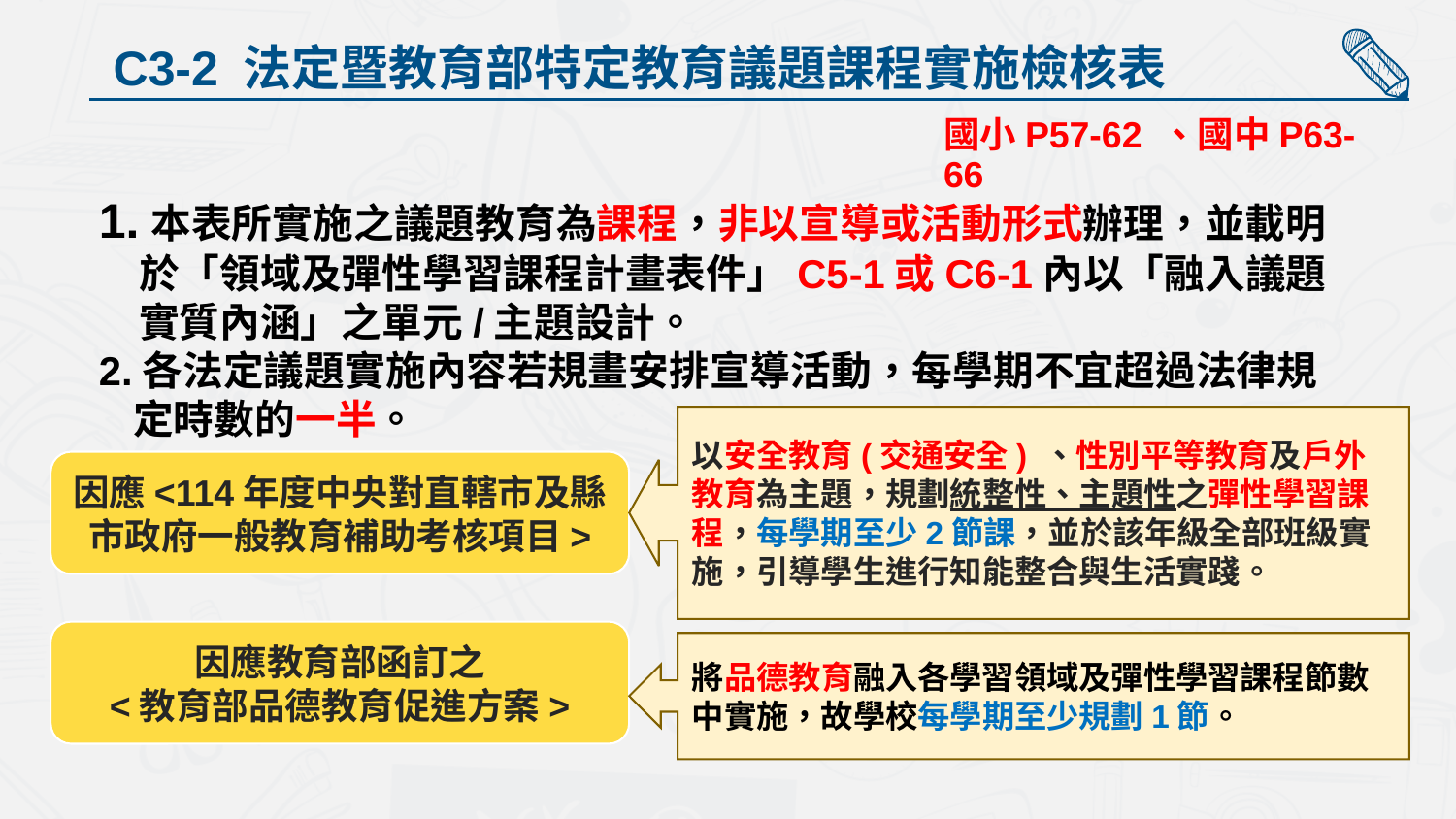

C3-2 法定暨教育部特定教育議題課程實施檢核表

國小P57-62 、國中P63-66
1.本表所實施之議題教育為課程，非以宣導或活動形式辦理，並載明於「領域及彈性學習課程計畫表件」C5-1或C6-1內以「融入議題實質內涵」之單元/主題設計。
2.各法定議題實施內容若規畫安排宣導活動，每學期不宜超過法律規定時數的一半。
以安全教育(交通安全) 、性別平等教育及戶外教育為主題，規劃統整性、主題性之彈性學習課程，每學期至少2節課，並於該年級全部班級實施，引導學生進行知能整合與生活實踐。
因應<114年度中央對直轄市及縣市政府一般教育補助考核項目>
因應教育部函訂之
<教育部品德教育促進方案>
將品德教育融入各學習領域及彈性學習課程節數中實施，故學校每學期至少規劃1節。